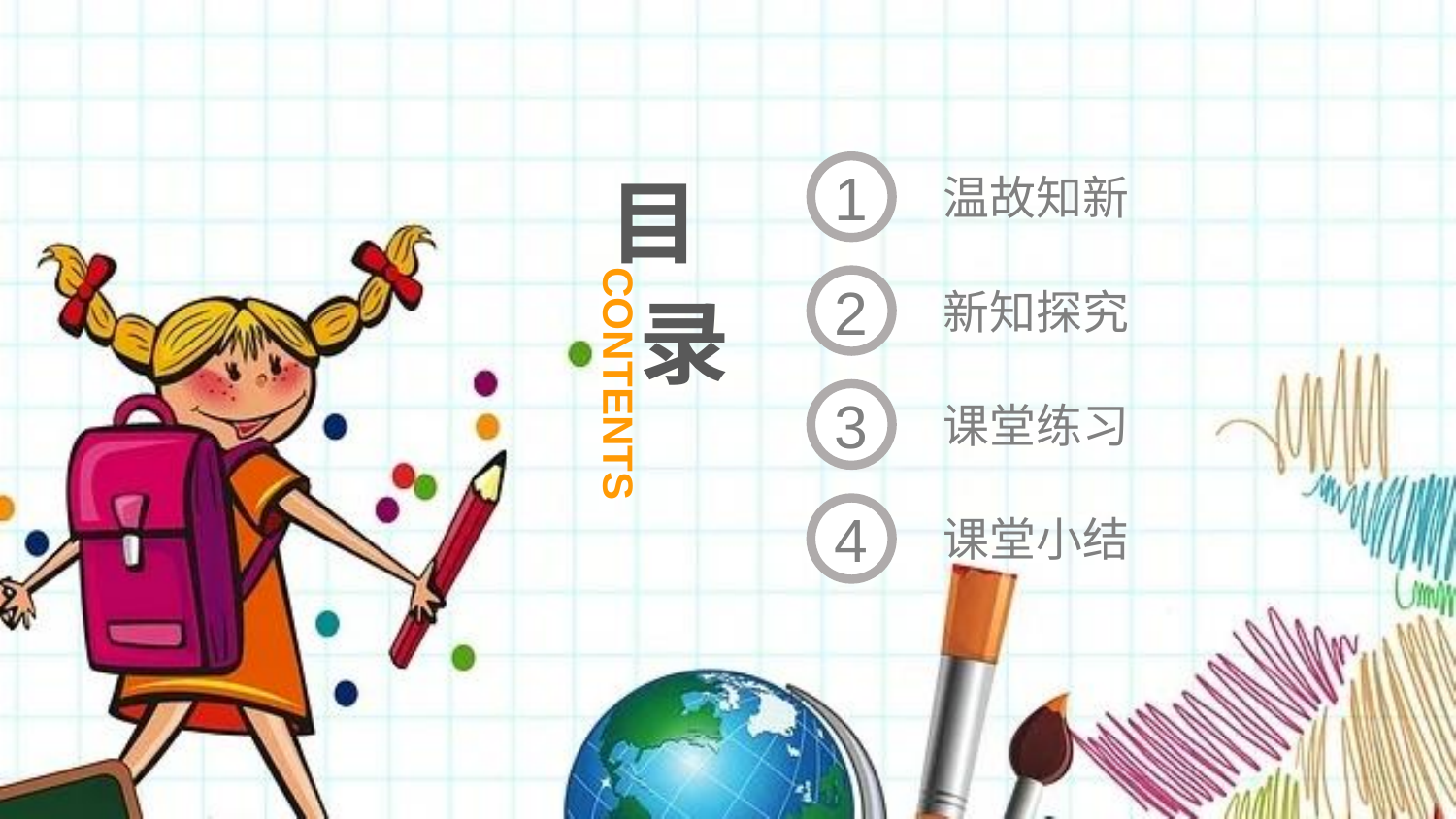

目
录
1
温故知新
CONTENTS
2
新知探究
3
课堂练习
4
课堂小结